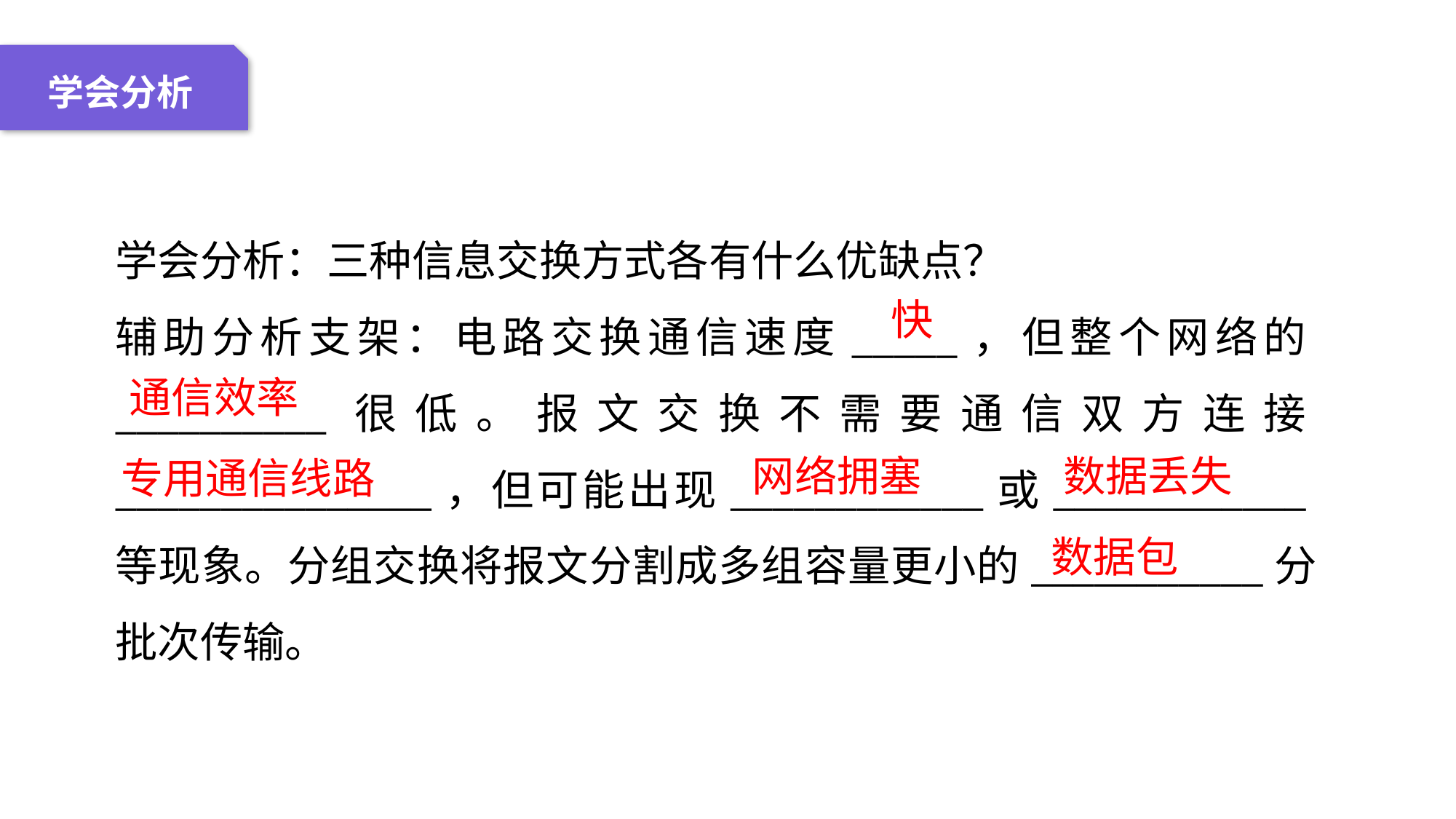

04 名词解释
01 准备过程
02 整体结构
03 重点说明
学会分析
学会分析：三种信息交换方式各有什么优缺点？
辅助分析支架：电路交换通信速度_____，但整个网络的__________很低。报文交换不需要通信双方连接_______________，但可能出现____________或____________等现象。分组交换将报文分割成多组容量更小的___________分批次传输。
快
通信效率
网络拥塞
数据丢失
专用通信线路
数据包